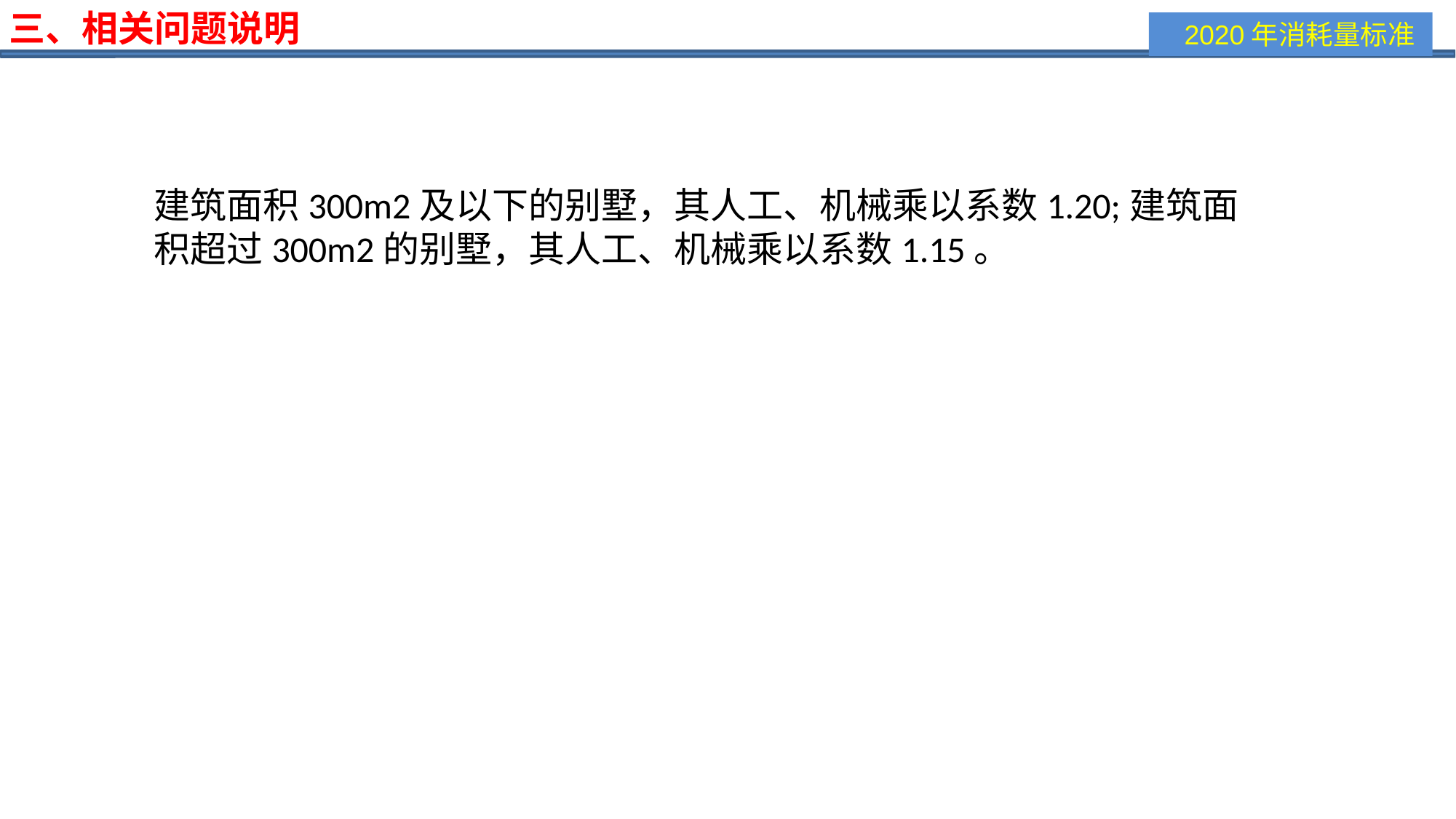

三、相关问题说明
建筑面积300m2及以下的别墅，其人工、机械乘以系数1.20;建筑面积超过300m2的别墅，其人工、机械乘以系数1.15。